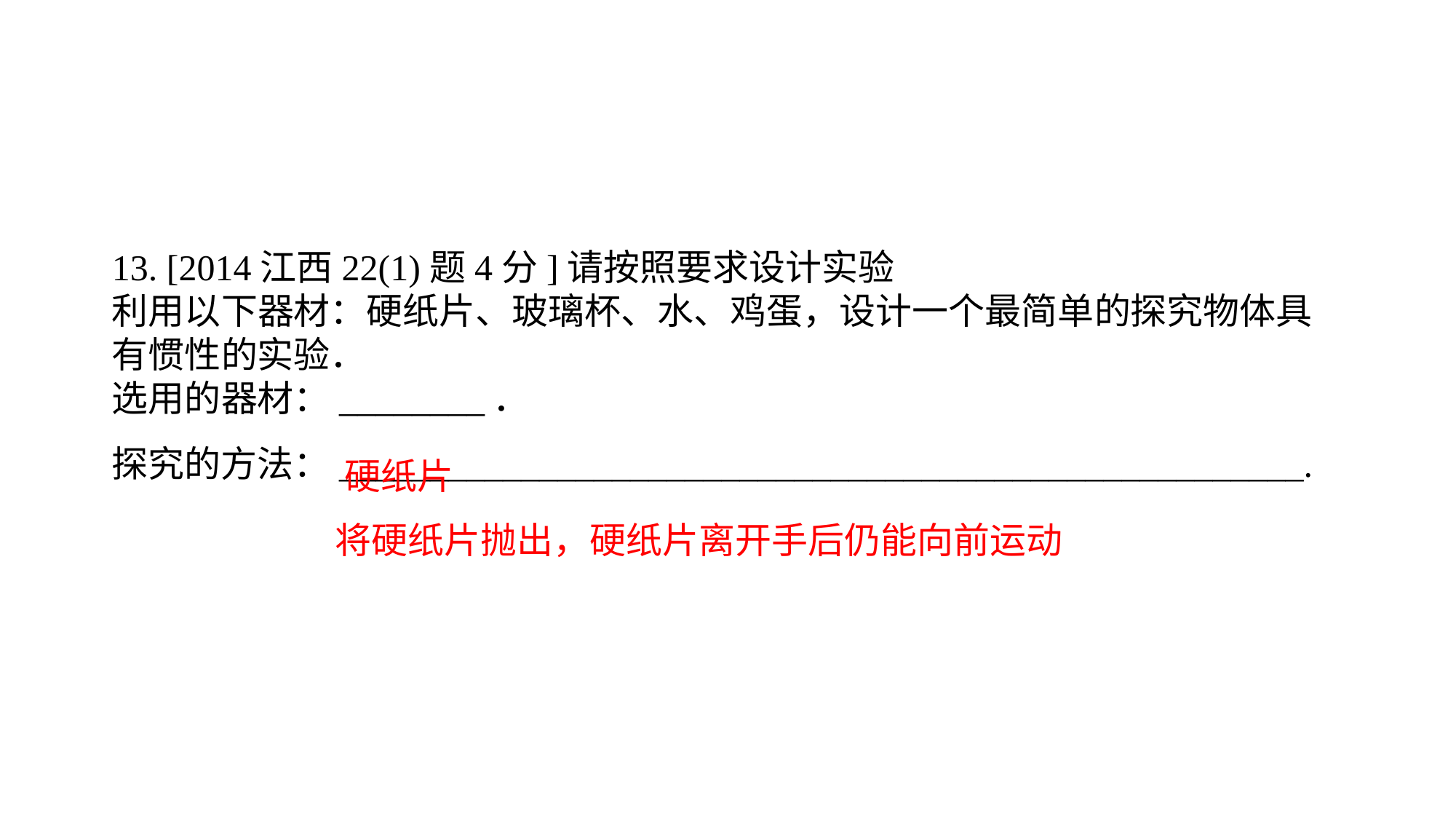

13. [2014江西22(1)题4分]请按照要求设计实验利用以下器材：硬纸片、玻璃杯、水、鸡蛋，设计一个最简单的探究物体具有惯性的实验．选用的器材：________．探究的方法：_____________________________________________________.
硬纸片
将硬纸片抛出，硬纸片离开手后仍能向前运动